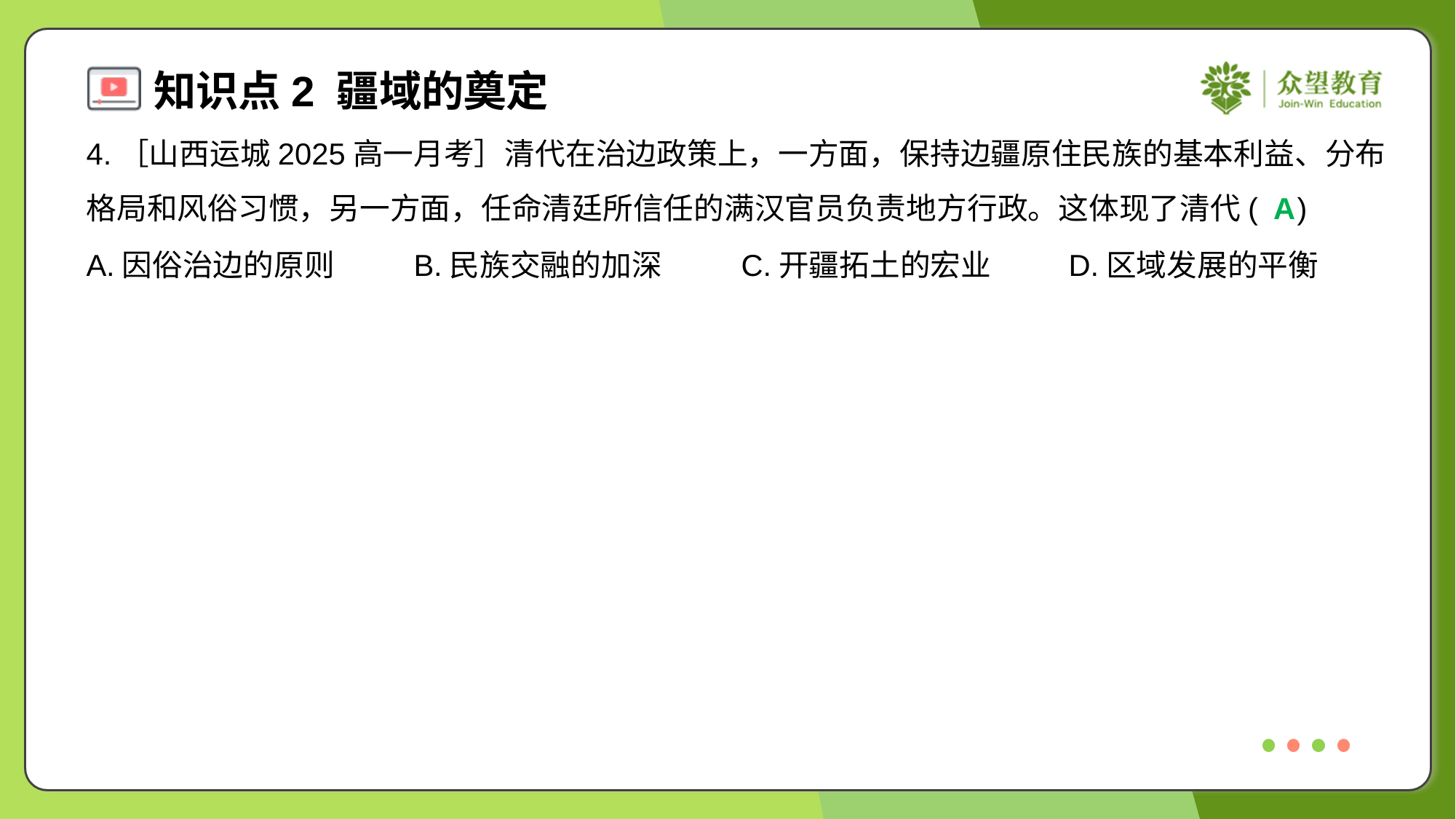

4.［山西运城2025高一月考］清代在治边政策上，一方面，保持边疆原住民族的基本利益、分布
格局和风俗习惯，另一方面，任命清廷所信任的满汉官员负责地方行政。这体现了清代(     )
A
A.因俗治边的原则	B.民族交融的加深	C.开疆拓土的宏业	D.区域发展的平衡